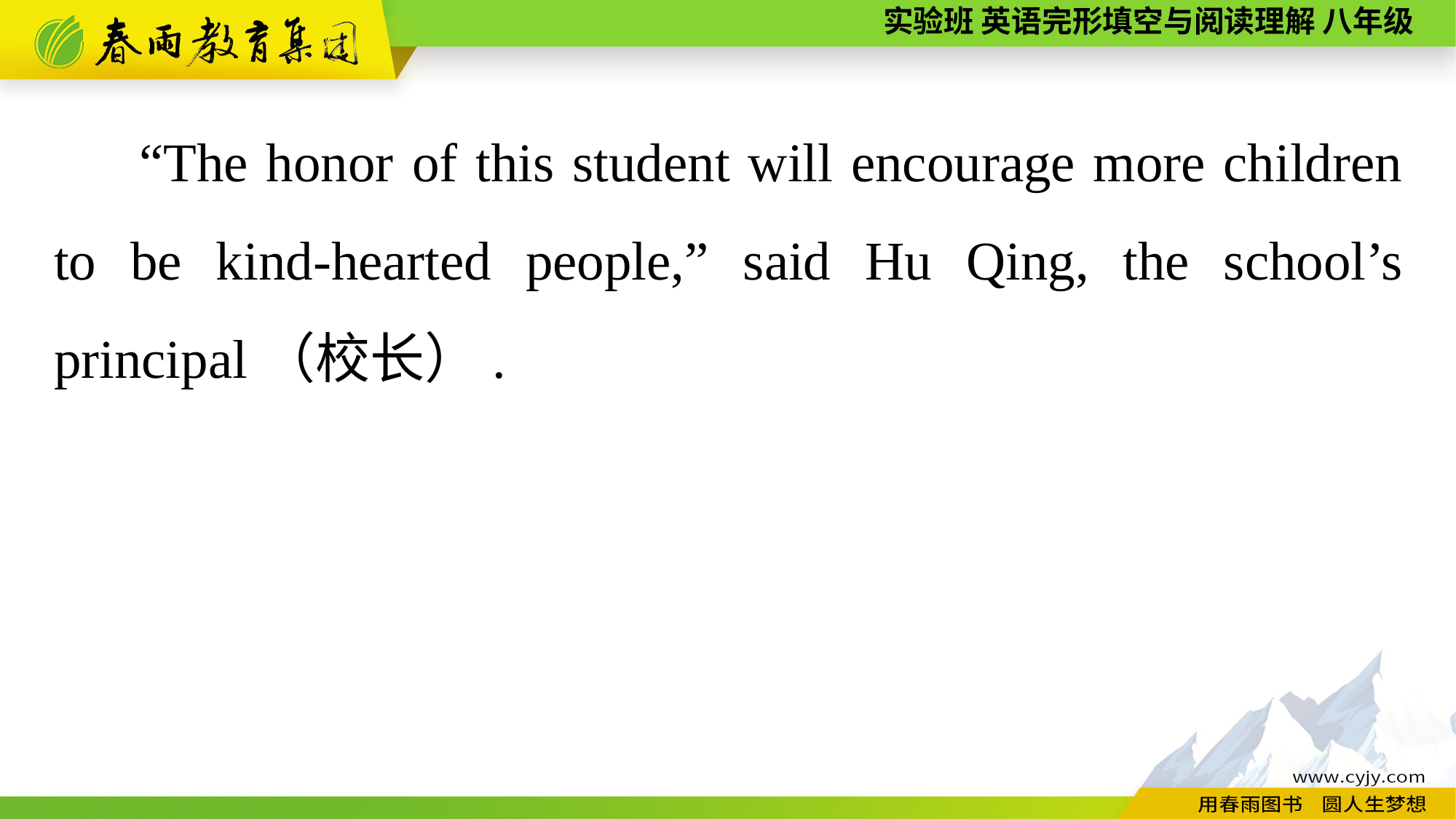

“The honor of this student will encourage more children to be kind-hearted people,” said Hu Qing, the school’s principal（校长）.